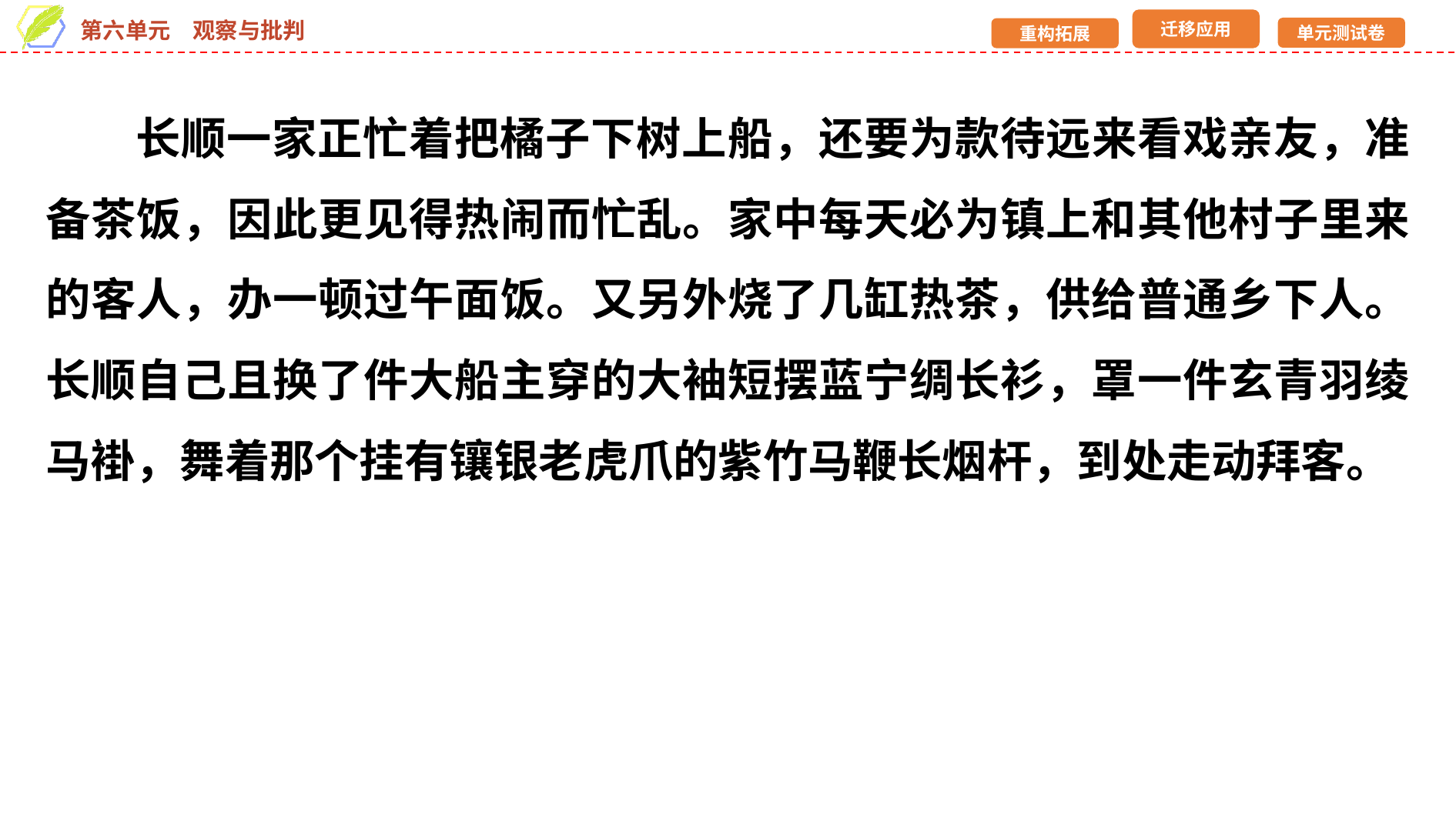

长顺一家正忙着把橘子下树上船，还要为款待远来看戏亲友，准备茶饭，因此更见得热闹而忙乱。家中每天必为镇上和其他村子里来的客人，办一顿过午面饭。又另外烧了几缸热茶，供给普通乡下人。长顺自己且换了件大船主穿的大袖短摆蓝宁绸长衫，罩一件玄青羽绫马褂，舞着那个挂有镶银老虎爪的紫竹马鞭长烟杆，到处走动拜客。